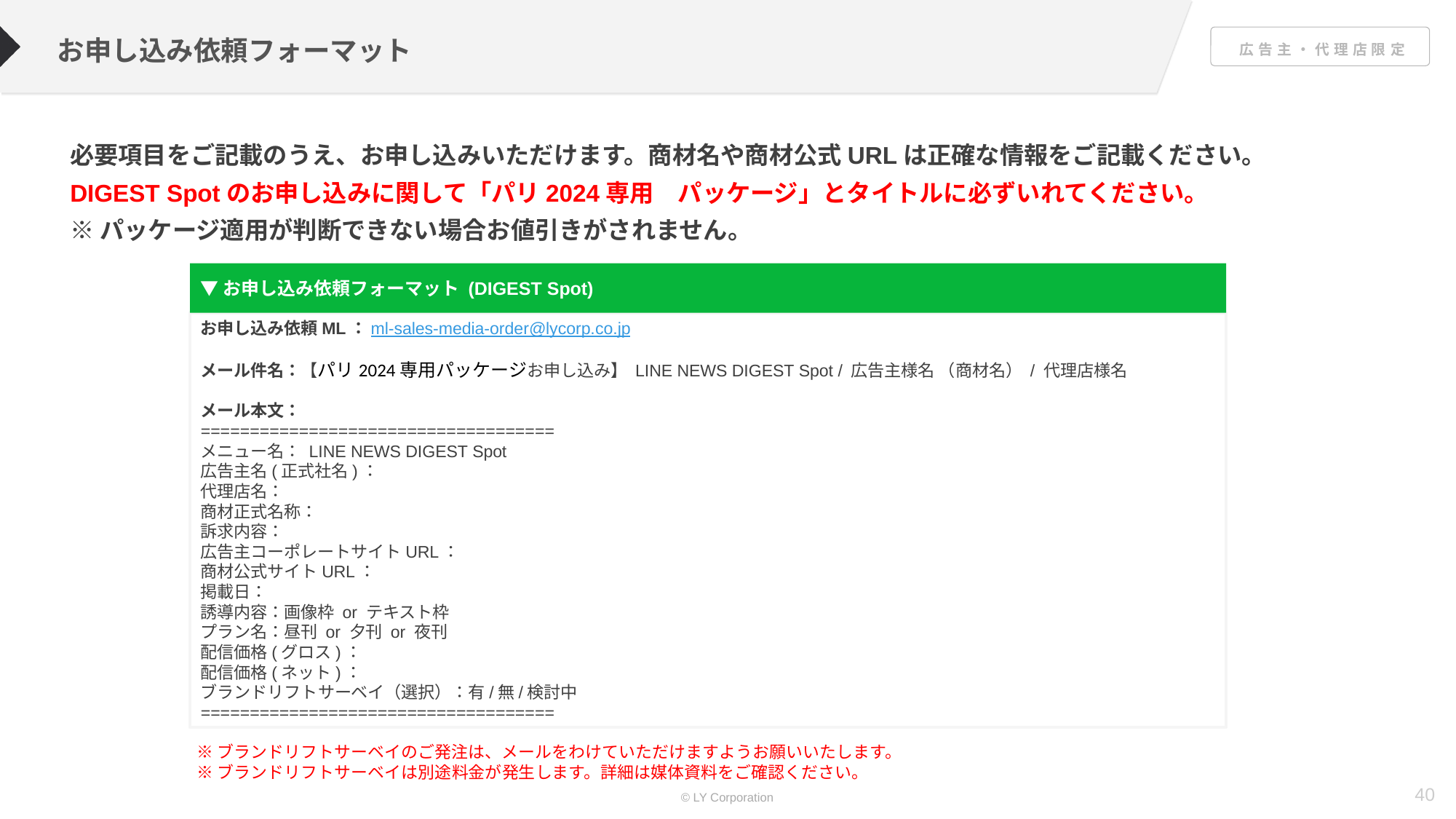

お申し込み依頼フォーマット
必要項目をご記載のうえ、お申し込みいただけます。商材名や商材公式URLは正確な情報をご記載ください。
DIGEST Spotのお申し込みに関して「パリ2024専用　パッケージ」とタイトルに必ずいれてください。
※パッケージ適用が判断できない場合お値引きがされません。
▼お申し込み依頼フォーマット (DIGEST Spot)
お申し込み依頼ML：ml-sales-media-order@lycorp.co.jp
メール件名：【パリ2024専用パッケージお申し込み】 LINE NEWS DIGEST Spot / 広告主様名 （商材名） / 代理店様名

メール本文：
====================================
メニュー名： LINE NEWS DIGEST Spot
広告主名(正式社名)：
代理店名：
商材正式名称：
訴求内容：
広告主コーポレートサイトURL：
商材公式サイトURL：
掲載日：
誘導内容：画像枠 or テキスト枠
プラン名：昼刊 or 夕刊 or 夜刊
配信価格(グロス)：
配信価格(ネット)：
ブランドリフトサーベイ（選択）：有/無/検討中
====================================
※ブランドリフトサーベイのご発注は、メールをわけていただけますようお願いいたします。
※ブランドリフトサーベイは別途料金が発生します。詳細は媒体資料をご確認ください。